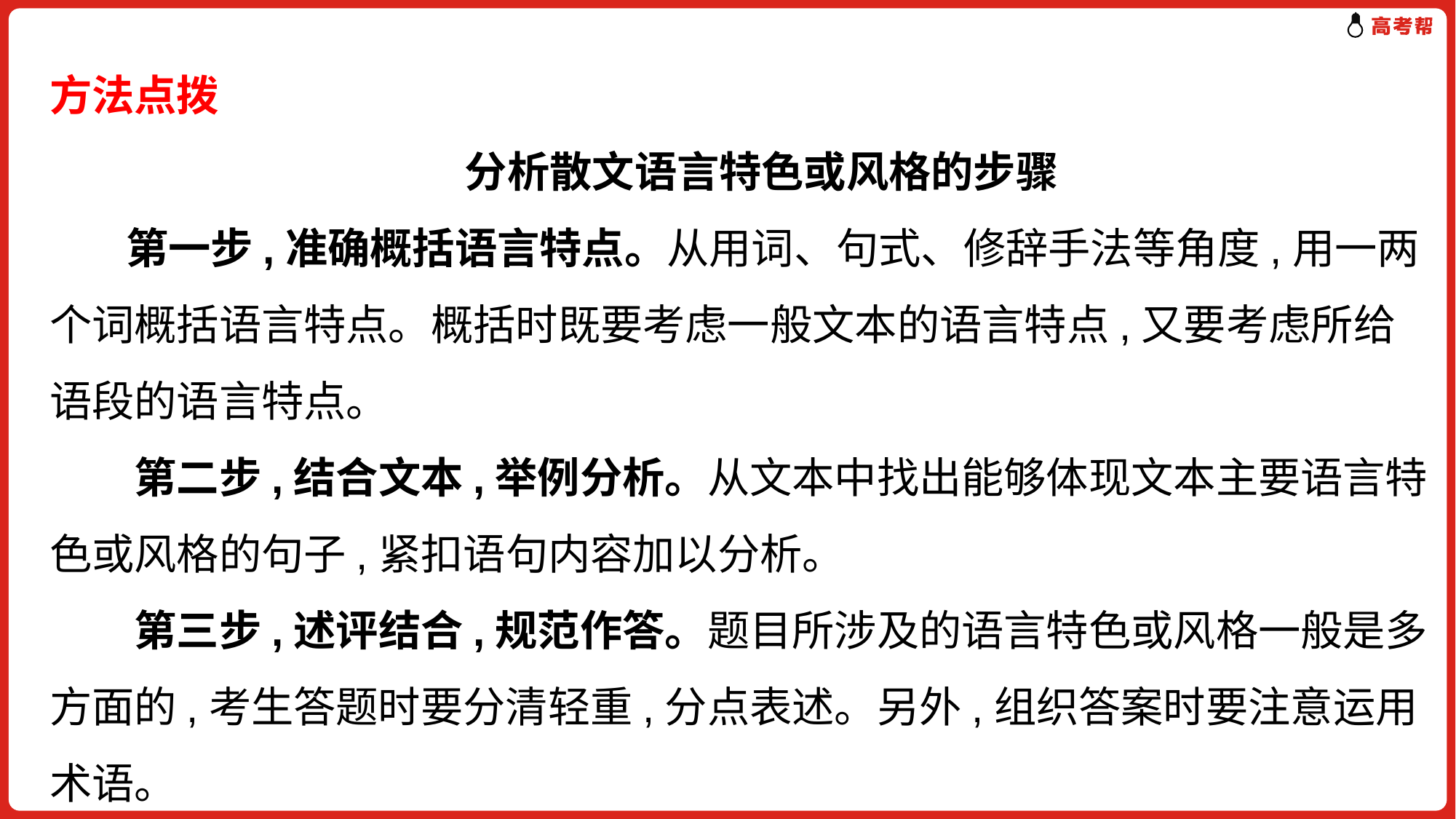

方法点拨
　分析散文语言特色或风格的步骤
       第一步,准确概括语言特点。从用词、句式、修辞手法等角度,用一两个词概括语言特点。概括时既要考虑一般文本的语言特点,又要考虑所给语段的语言特点。
　　第二步,结合文本,举例分析。从文本中找出能够体现文本主要语言特色或风格的句子,紧扣语句内容加以分析。
　　第三步,述评结合,规范作答。题目所涉及的语言特色或风格一般是多方面的,考生答题时要分清轻重,分点表述。另外,组织答案时要注意运用术语。